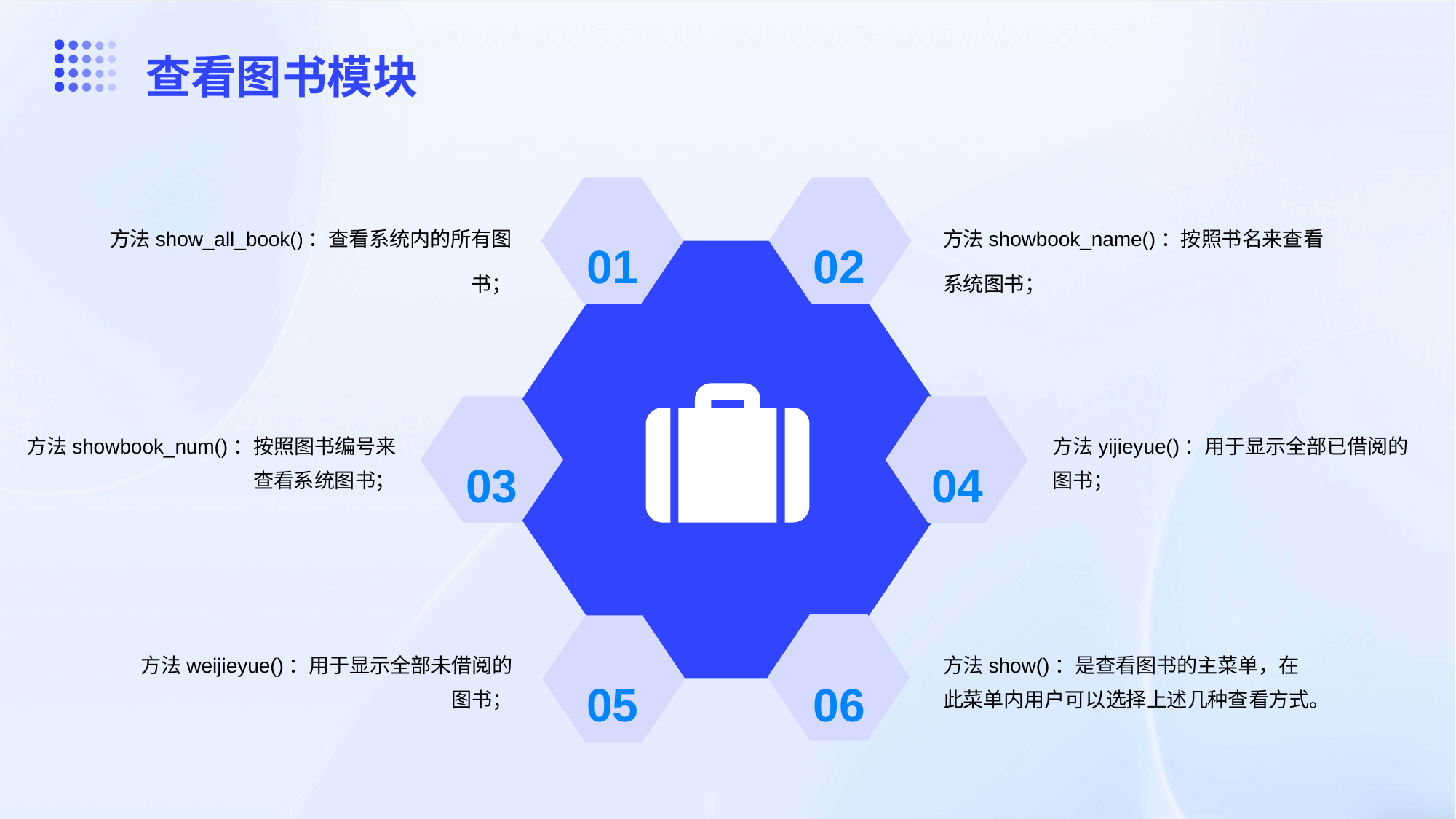

查看图书模块

01
02
方法show_all_book()：查看系统内的所有图书；
方法showbook_name()：按照书名来查看系统图书；

03
04
方法showbook_num()：按照图书编号来查看系统图书；
方法yijieyue()：用于显示全部已借阅的图书；

05
06
方法weijieyue()：用于显示全部未借阅的图书；
方法show()：是查看图书的主菜单，在此菜单内用户可以选择上述几种查看方式。